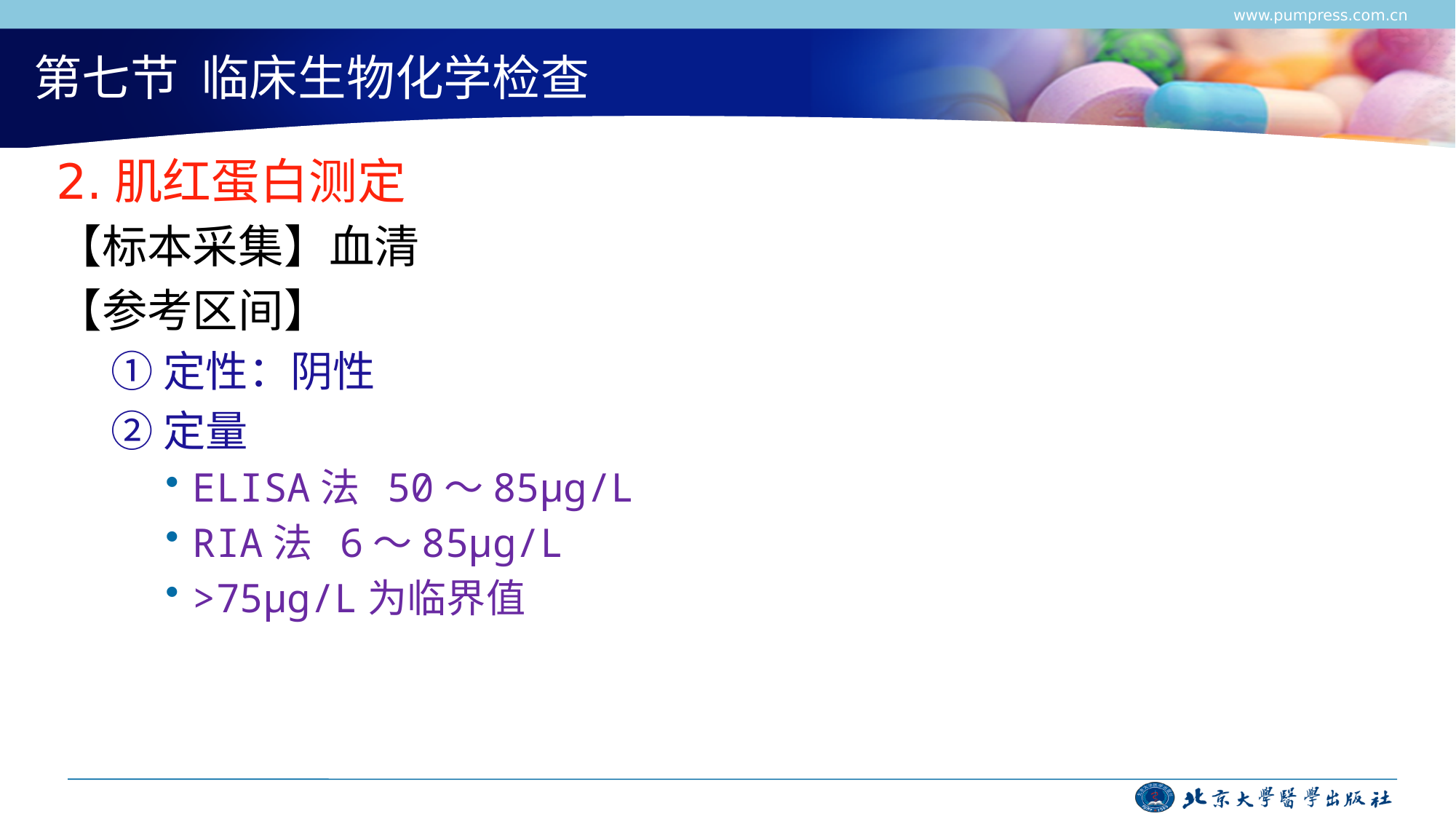

www.pumpress.com.cn
# 第七节  临床生物化学检查
2.肌红蛋白测定
【标本采集】血清
【参考区间】
①定性：阴性
②定量
ELISA法  50～85µg/L
RIA法  6～85µg/L
>75µg/L为临界值